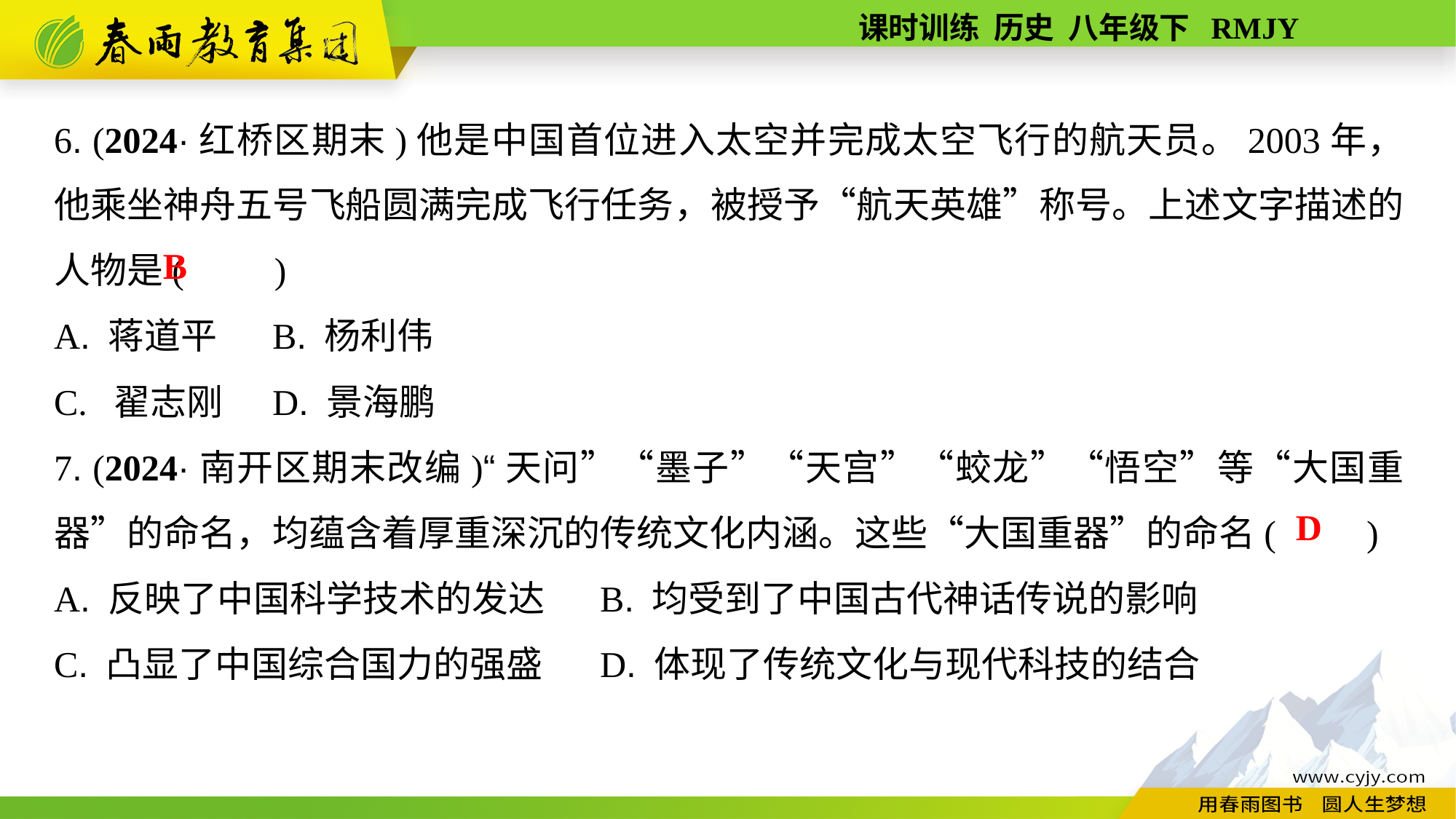

6. (2024·红桥区期末)他是中国首位进入太空并完成太空飞行的航天员。2003年，他乘坐神舟五号飞船圆满完成飞行任务，被授予“航天英雄”称号。上述文字描述的人物是(　　)
A. 蒋道平	B. 杨利伟
C.  翟志刚	D. 景海鹏
7. (2024·南开区期末改编)“天问”“墨子”“天宫”“蛟龙”“悟空”等“大国重器”的命名，均蕴含着厚重深沉的传统文化内涵。这些“大国重器”的命名(　　)
A. 反映了中国科学技术的发达	B. 均受到了中国古代神话传说的影响
C. 凸显了中国综合国力的强盛	D. 体现了传统文化与现代科技的结合
B
D